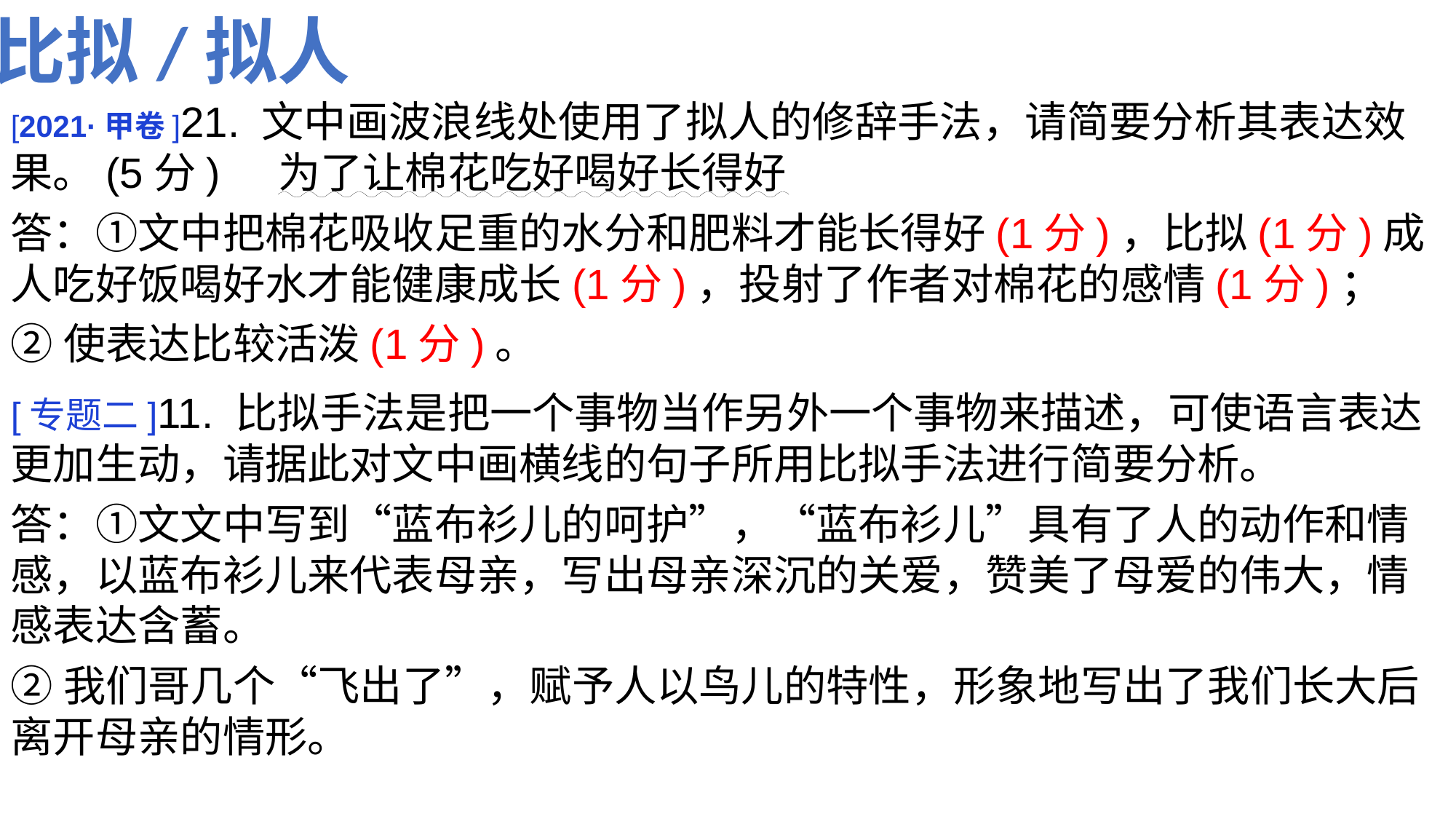

比拟/拟人
[2021·甲卷]21. 文中画波浪线处使用了拟人的修辞手法，请简要分析其表达效果。(5分)    为了让棉花吃好喝好长得好
答：①文中把棉花吸收足重的水分和肥料才能长得好(1分)，比拟(1分)成人吃好饭喝好水才能健康成长(1分)，投射了作者对棉花的感情(1分)；
②使表达比较活泼(1分)。
[专题二]11. 比拟手法是把一个事物当作另外一个事物来描述，可使语言表达更加生动，请据此对文中画横线的句子所用比拟手法进行简要分析。
答：①文文中写到“蓝布衫儿的呵护”，“蓝布衫儿”具有了人的动作和情感，以蓝布衫儿来代表母亲，写出母亲深沉的关爱，赞美了母爱的伟大，情感表达含蓄。
②我们哥几个“飞出了”，赋予人以鸟儿的特性，形象地写出了我们长大后离开母亲的情形。